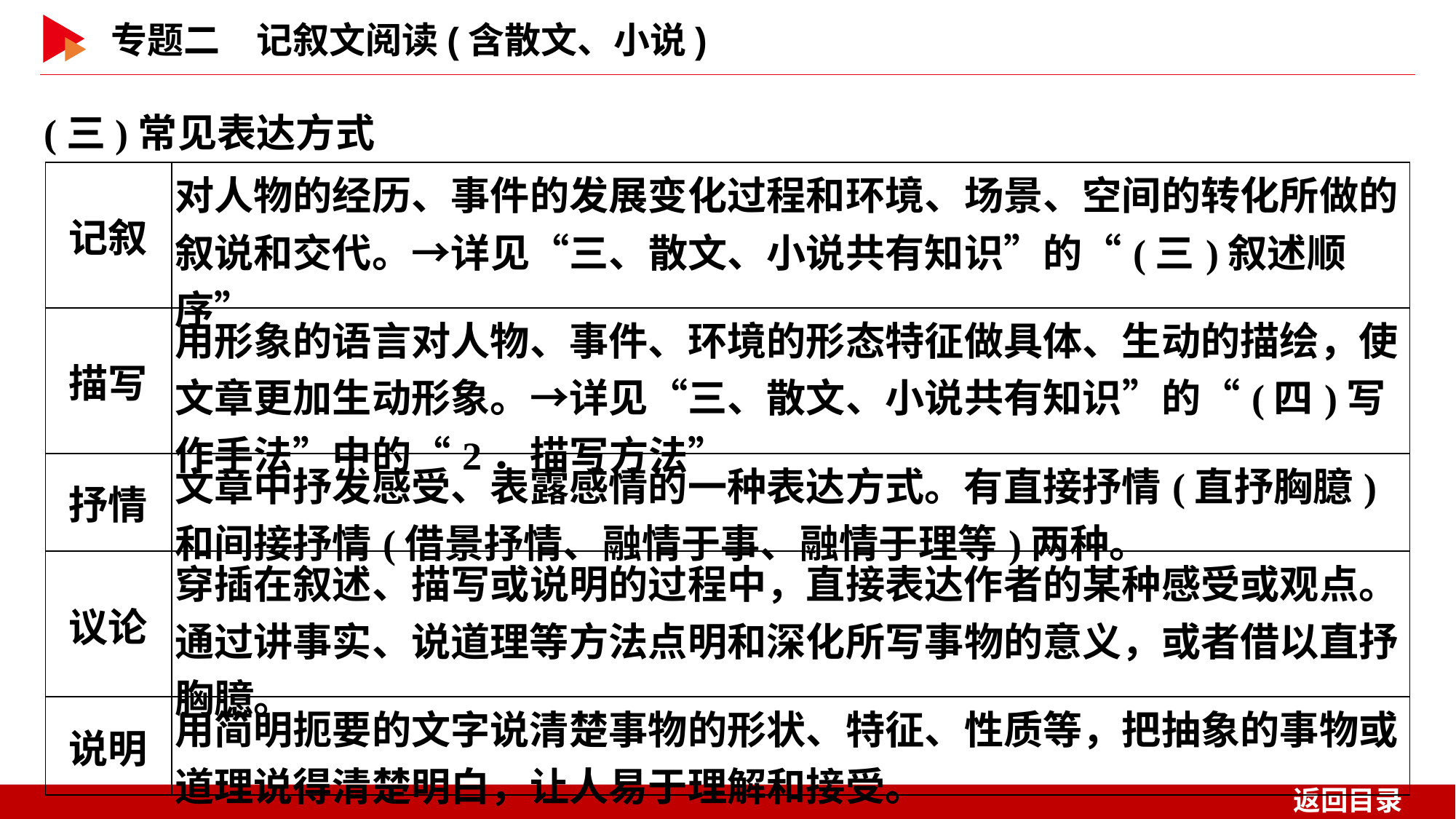

(三)常见表达方式
| 记叙 | 对人物的经历、事件的发展变化过程和环境、场景、空间的转化所做的叙说和交代。→详见“三、散文、小说共有知识”的“(三)叙述顺序” |
| --- | --- |
| 描写 | 用形象的语言对人物、事件、环境的形态特征做具体、生动的描绘，使文章更加生动形象。→详见“三、散文、小说共有知识”的“(四)写作手法”中的“2．描写方法” |
| 抒情 | 文章中抒发感受、表露感情的一种表达方式。有直接抒情(直抒胸臆)和间接抒情(借景抒情、融情于事、融情于理等)两种。 |
| 议论 | 穿插在叙述、描写或说明的过程中，直接表达作者的某种感受或观点。通过讲事实、说道理等方法点明和深化所写事物的意义，或者借以直抒胸臆。 |
| 说明 | 用简明扼要的文字说清楚事物的形状、特征、性质等，把抽象的事物或道理说得清楚明白，让人易于理解和接受。 |